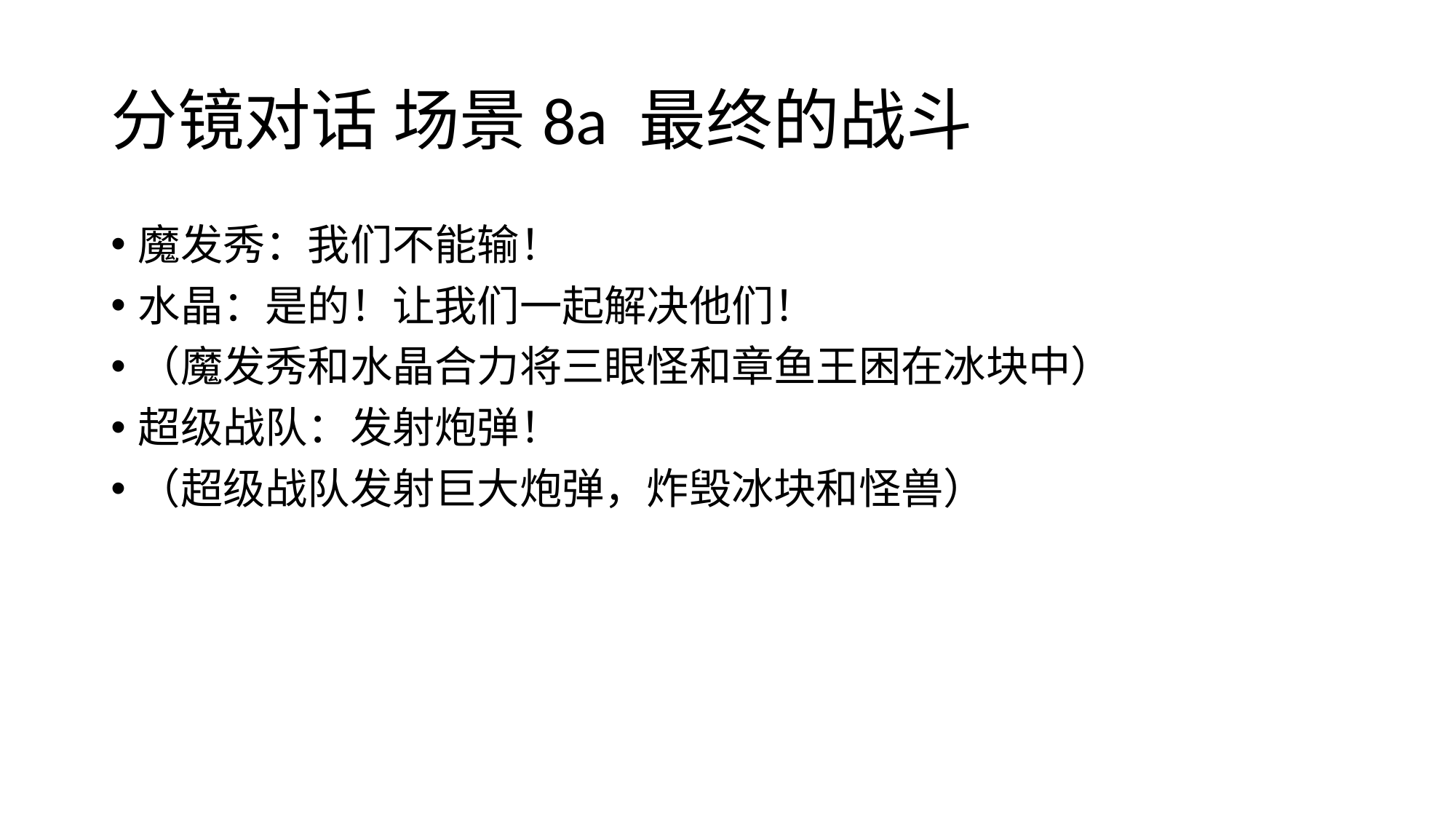

# 分镜对话 场景8a 最终的战斗
魔发秀：我们不能输！
水晶：是的！让我们一起解决他们！
（魔发秀和水晶合力将三眼怪和章鱼王困在冰块中）
超级战队：发射炮弹！
（超级战队发射巨大炮弹，炸毁冰块和怪兽）